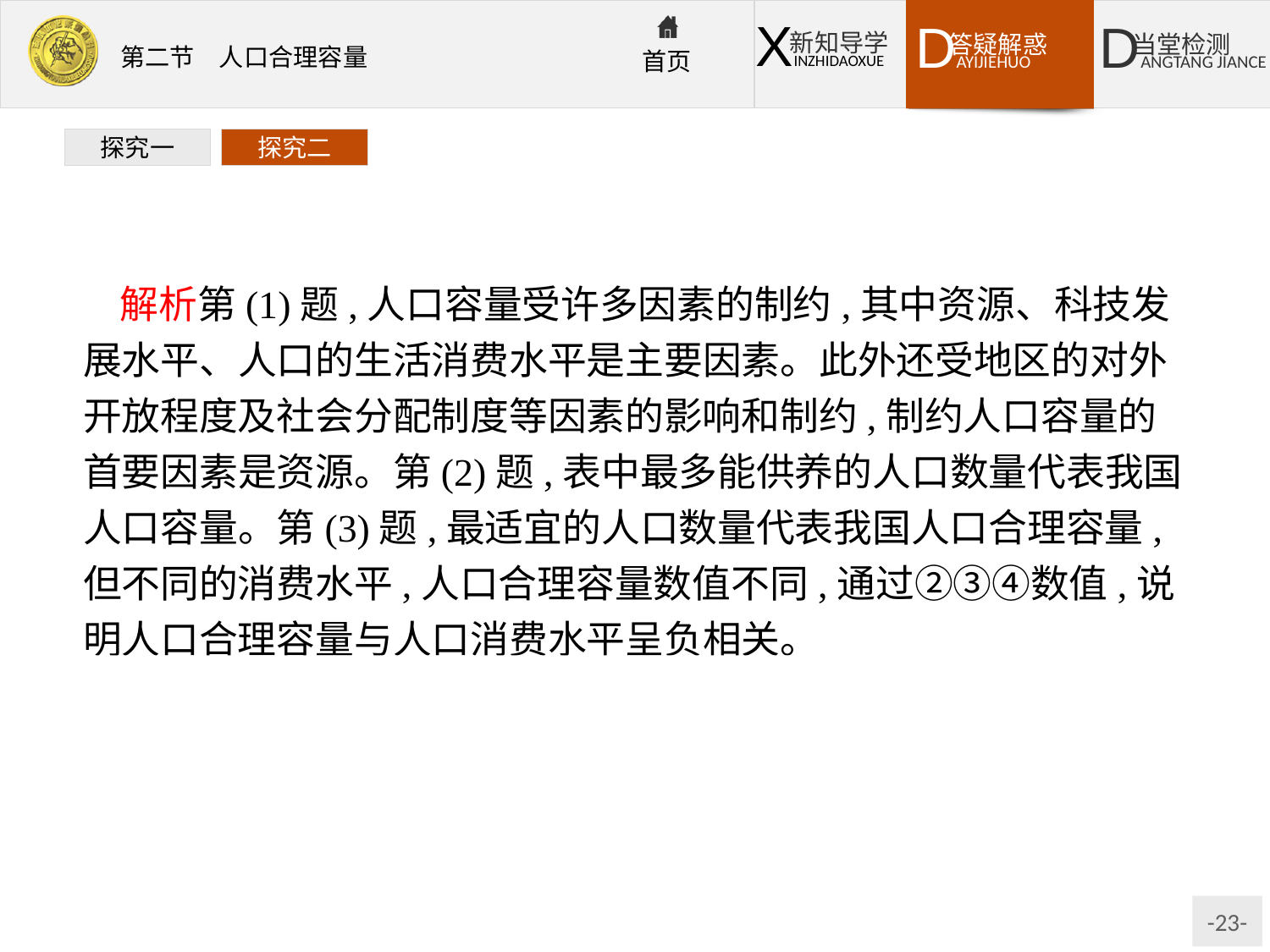

探究一
探究二
解析第(1)题,人口容量受许多因素的制约,其中资源、科技发展水平、人口的生活消费水平是主要因素。此外还受地区的对外开放程度及社会分配制度等因素的影响和制约,制约人口容量的首要因素是资源。第(2)题,表中最多能供养的人口数量代表我国人口容量。第(3)题,最适宜的人口数量代表我国人口合理容量,但不同的消费水平,人口合理容量数值不同,通过②③④数值,说明人口合理容量与人口消费水平呈负相关。
答案(1)A　(2)A　(3)C